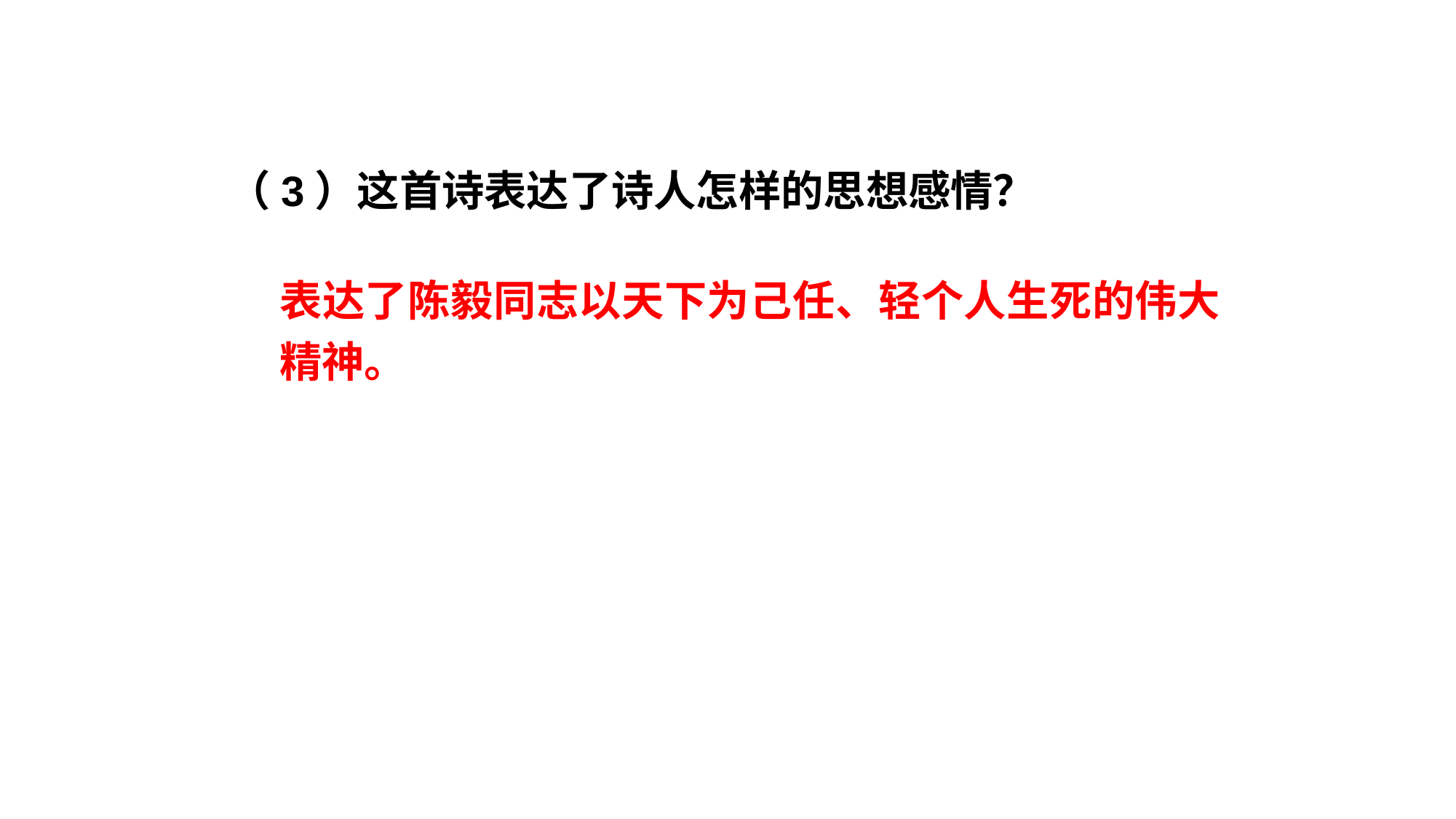

（3）这首诗表达了诗人怎样的思想感情？
表达了陈毅同志以天下为己任、轻个人生死的伟大精神。